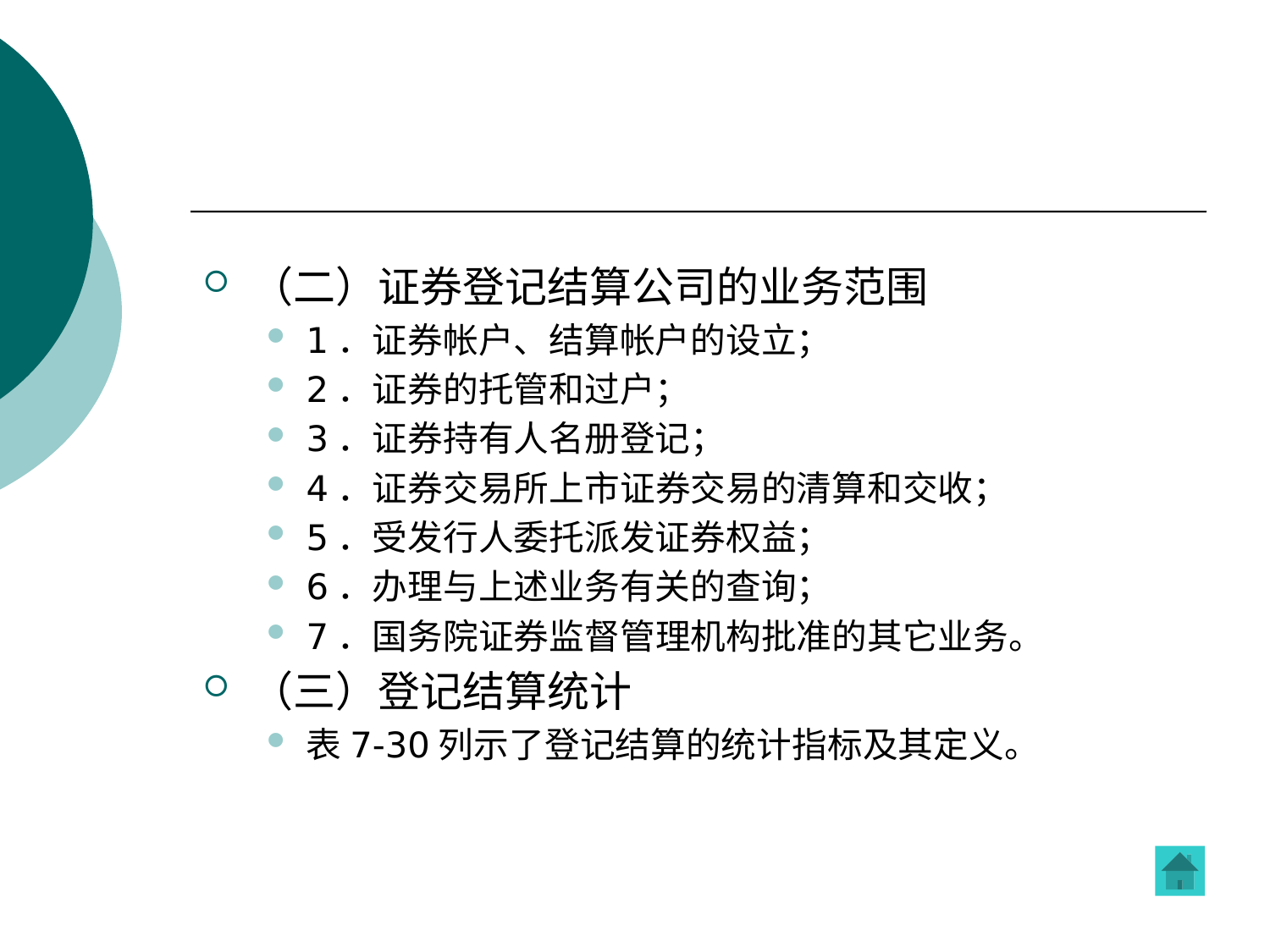

#
（二）证券登记结算公司的业务范围
1．证券帐户、结算帐户的设立；
2．证券的托管和过户；
3．证券持有人名册登记；
4．证券交易所上市证券交易的清算和交收；
5．受发行人委托派发证券权益；
6．办理与上述业务有关的查询；
7．国务院证券监督管理机构批准的其它业务。
（三）登记结算统计
表7-30列示了登记结算的统计指标及其定义。